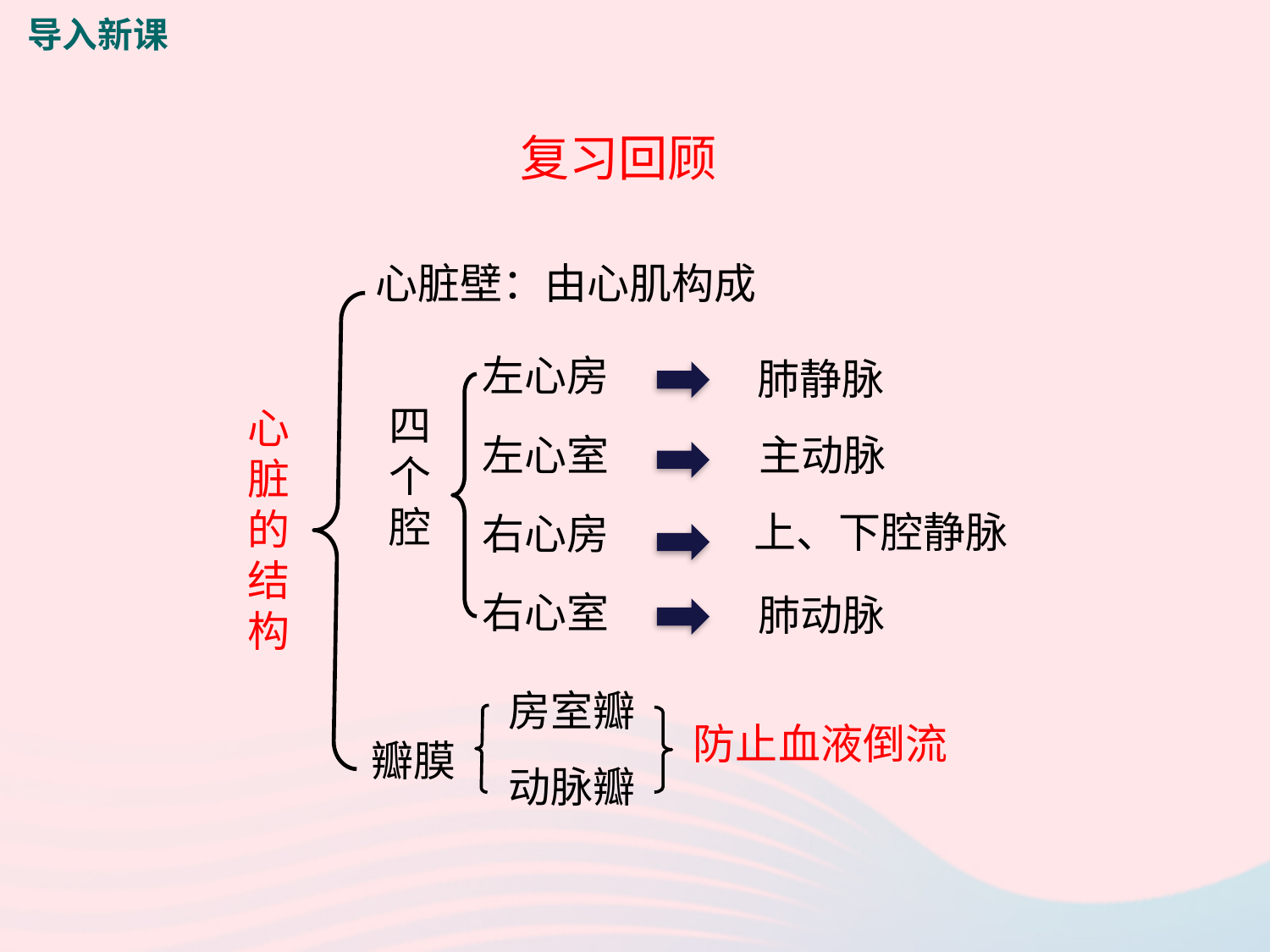

导入新课
复习回顾
心脏壁：由心肌构成

左心房
肺静脉

四
个
腔
心
脏
的
结
构
主动脉
左心室

上、下腔静脉
右心房

右心室
肺动脉

房室瓣
动脉瓣

防止血液倒流
瓣膜